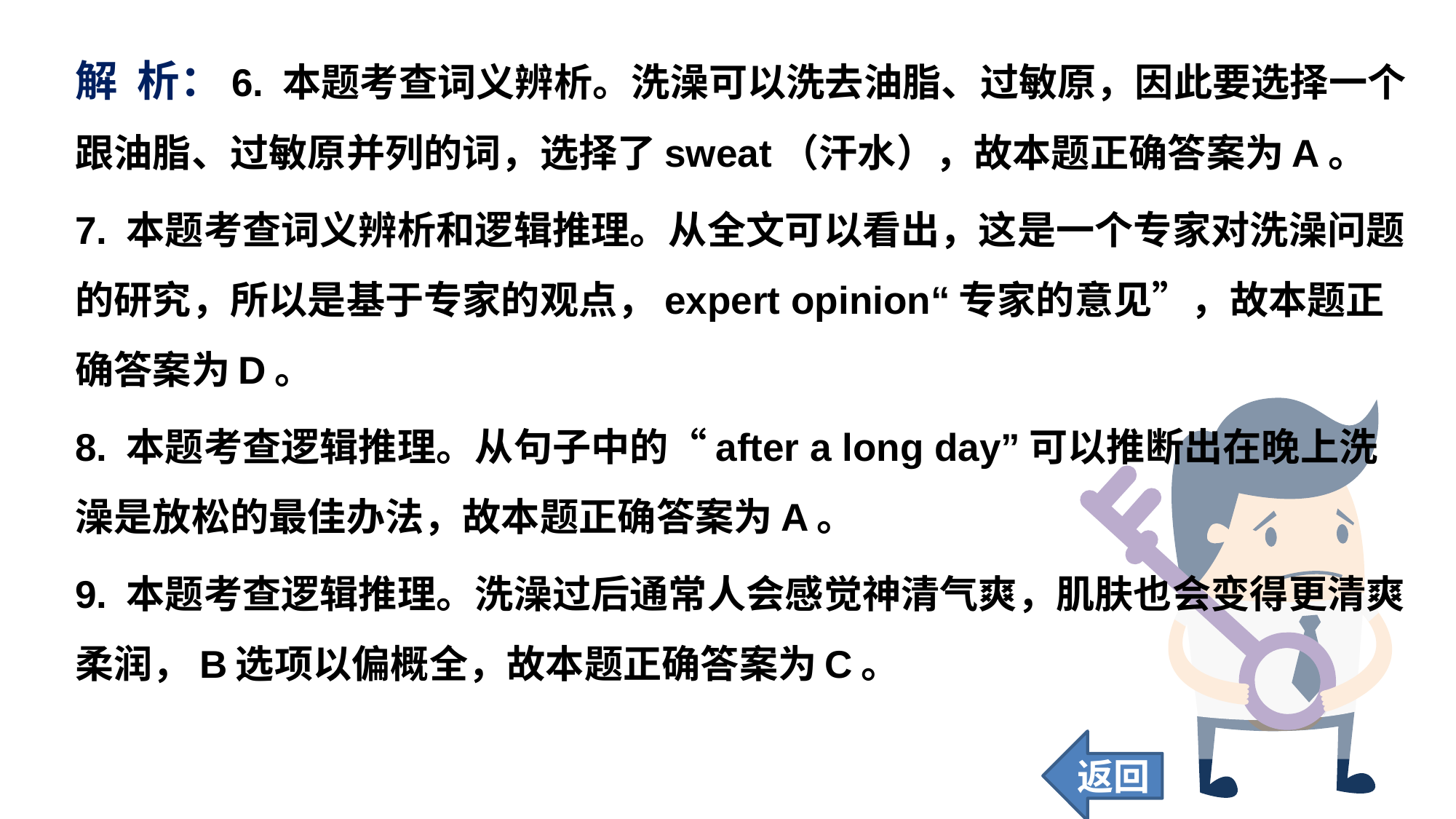

解  析：6. 本题考查词义辨析。洗澡可以洗去油脂、过敏原，因此要选择一个跟油脂、过敏原并列的词，选择了sweat（汗水），故本题正确答案为A。
7. 本题考查词义辨析和逻辑推理。从全文可以看出，这是一个专家对洗澡问题的研究，所以是基于专家的观点，expert opinion“专家的意见”，故本题正确答案为D。
8. 本题考查逻辑推理。从句子中的“after a long day”可以推断出在晚上洗澡是放松的最佳办法，故本题正确答案为A。
9. 本题考查逻辑推理。洗澡过后通常人会感觉神清气爽，肌肤也会变得更清爽柔润，B选项以偏概全，故本题正确答案为C。

返回
68